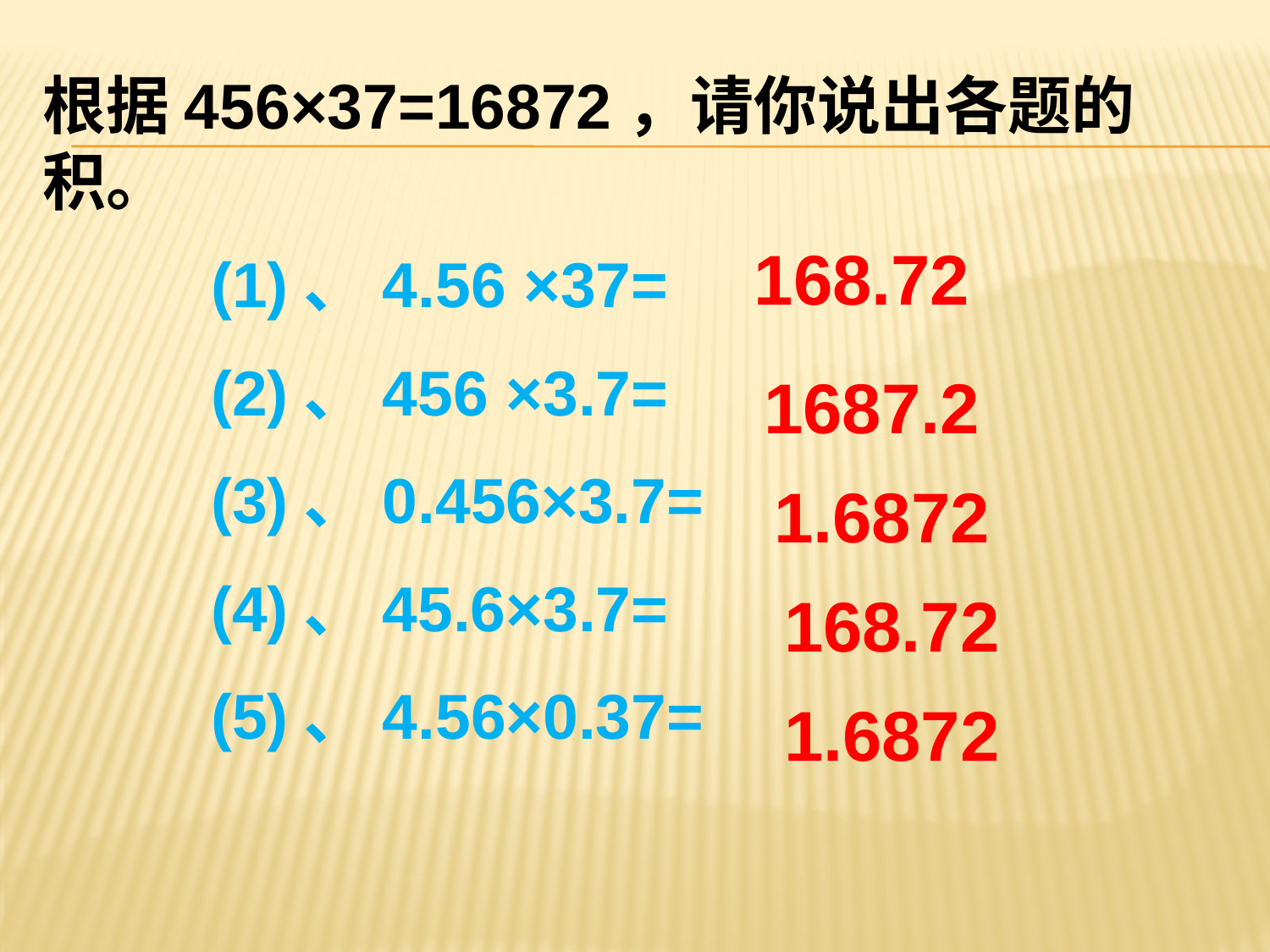

根据456×37=16872，请你说出各题的积。
168.72
(1)、4.56 ×37=
(2)、456 ×3.7=
(3)、0.456×3.7=
(4)、45.6×3.7=
(5)、4.56×0.37=
1687.2
1.6872
168.72
1.6872